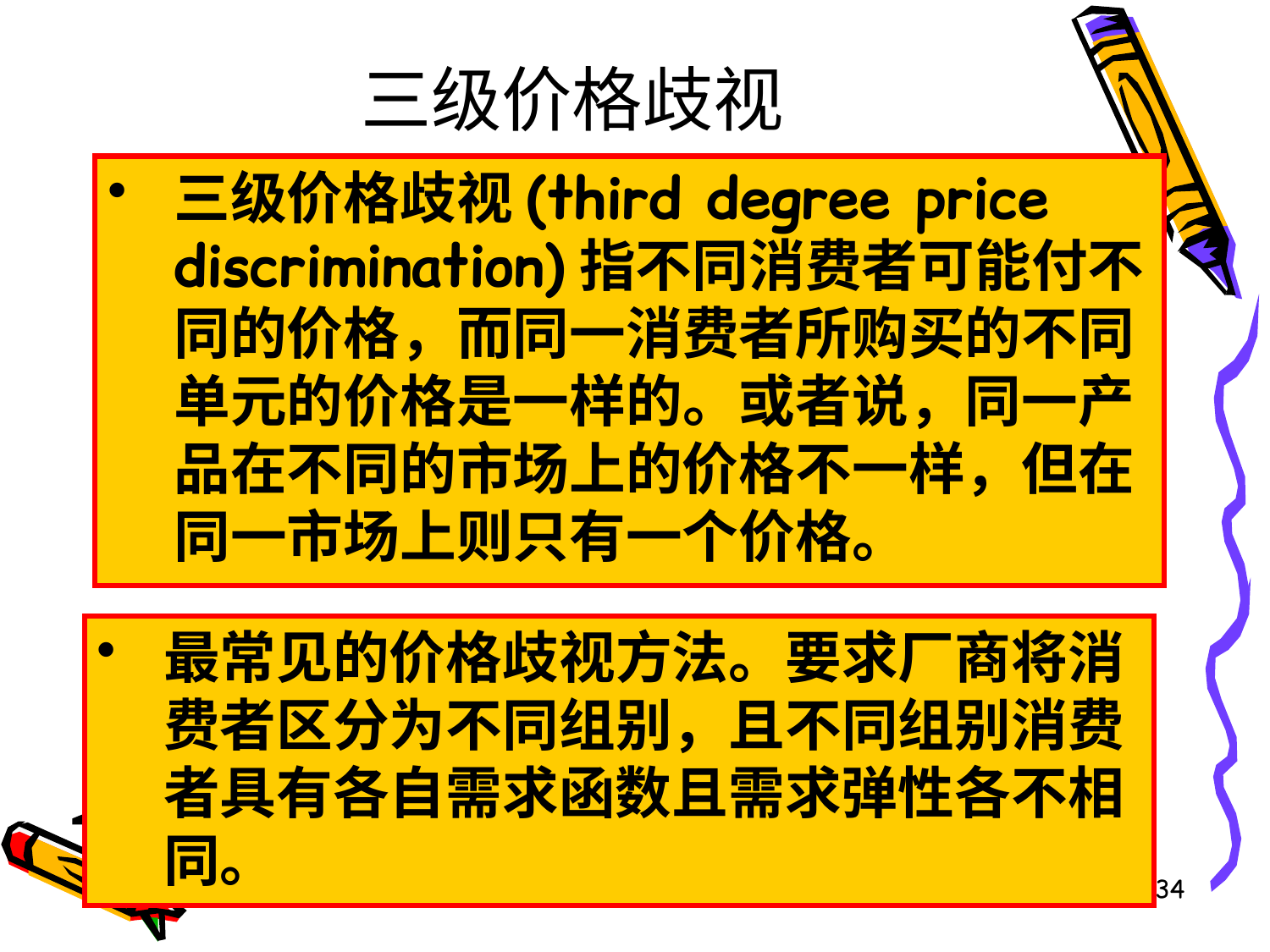

# 三级价格歧视
三级价格歧视(third degree price discrimination)指不同消费者可能付不同的价格，而同一消费者所购买的不同单元的价格是一样的。或者说，同一产品在不同的市场上的价格不一样，但在同一市场上则只有一个价格。
最常见的价格歧视方法。要求厂商将消费者区分为不同组别，且不同组别消费者具有各自需求函数且需求弹性各不相同。
34